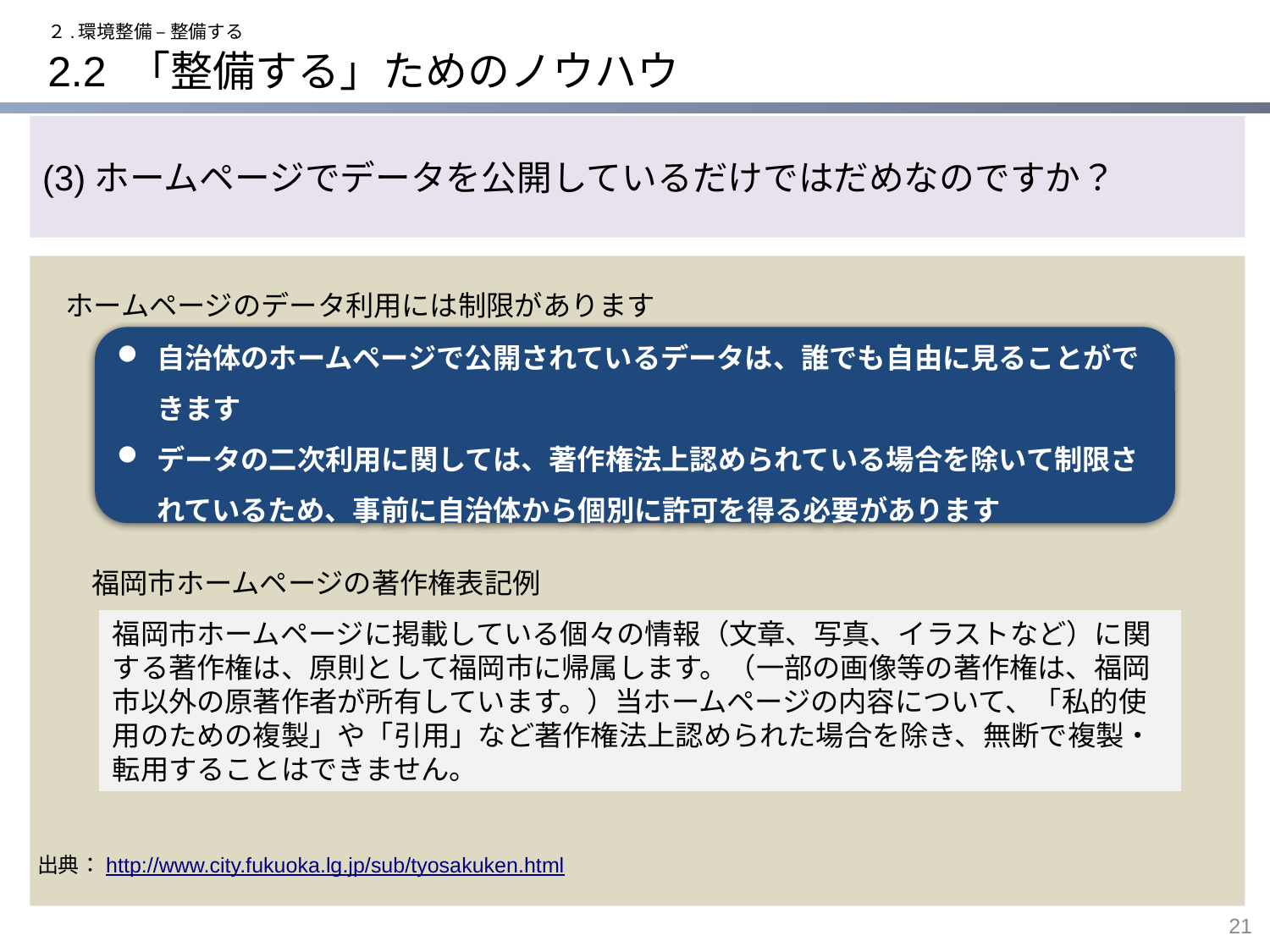

２.環境整備 – 整備する
# 2.2 「整備する」ためのノウハウ
(3)ホームページでデータを公開しているだけではだめなのですか？

ホームページのデータ利用には制限があります
自治体のホームページで公開されているデータは、誰でも自由に見ることができます
データの二次利用に関しては、著作権法上認められている場合を除いて制限されているため、事前に自治体から個別に許可を得る必要があります
福岡市ホームページの著作権表記例
福岡市ホームページに掲載している個々の情報（文章、写真、イラストなど）に関する著作権は、原則として福岡市に帰属します。（一部の画像等の著作権は、福岡市以外の原著作者が所有しています。）当ホームページの内容について、「私的使用のための複製」や「引用」など著作権法上認められた場合を除き、無断で複製・転用することはできません。
出典：http://www.city.fukuoka.lg.jp/sub/tyosakuken.html
21